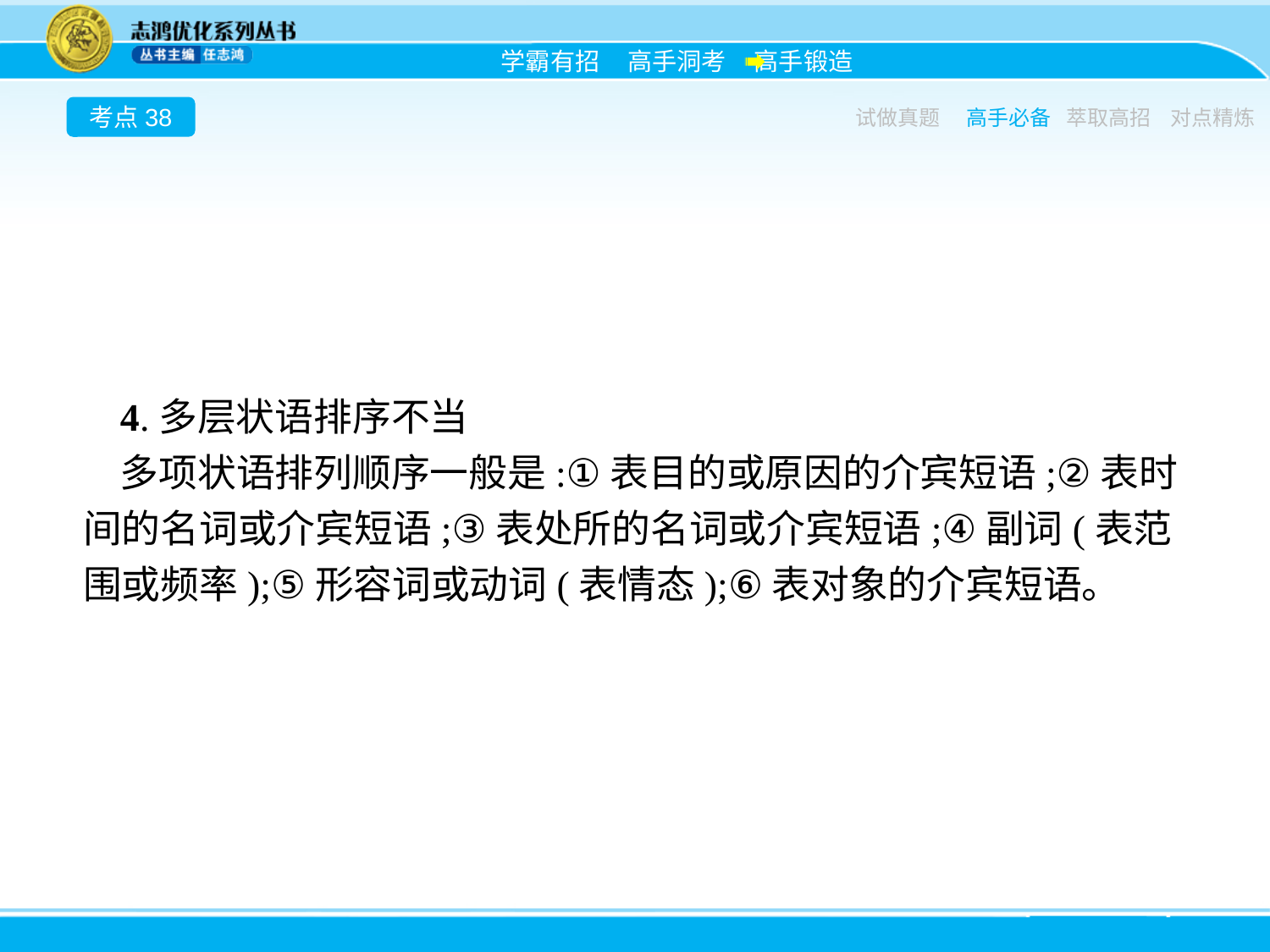

考点38
试做真题
高手必备
萃取高招
对点精炼
4.多层状语排序不当
多项状语排列顺序一般是:①表目的或原因的介宾短语;②表时间的名词或介宾短语;③表处所的名词或介宾短语;④副词(表范围或频率);⑤形容词或动词(表情态);⑥表对象的介宾短语。